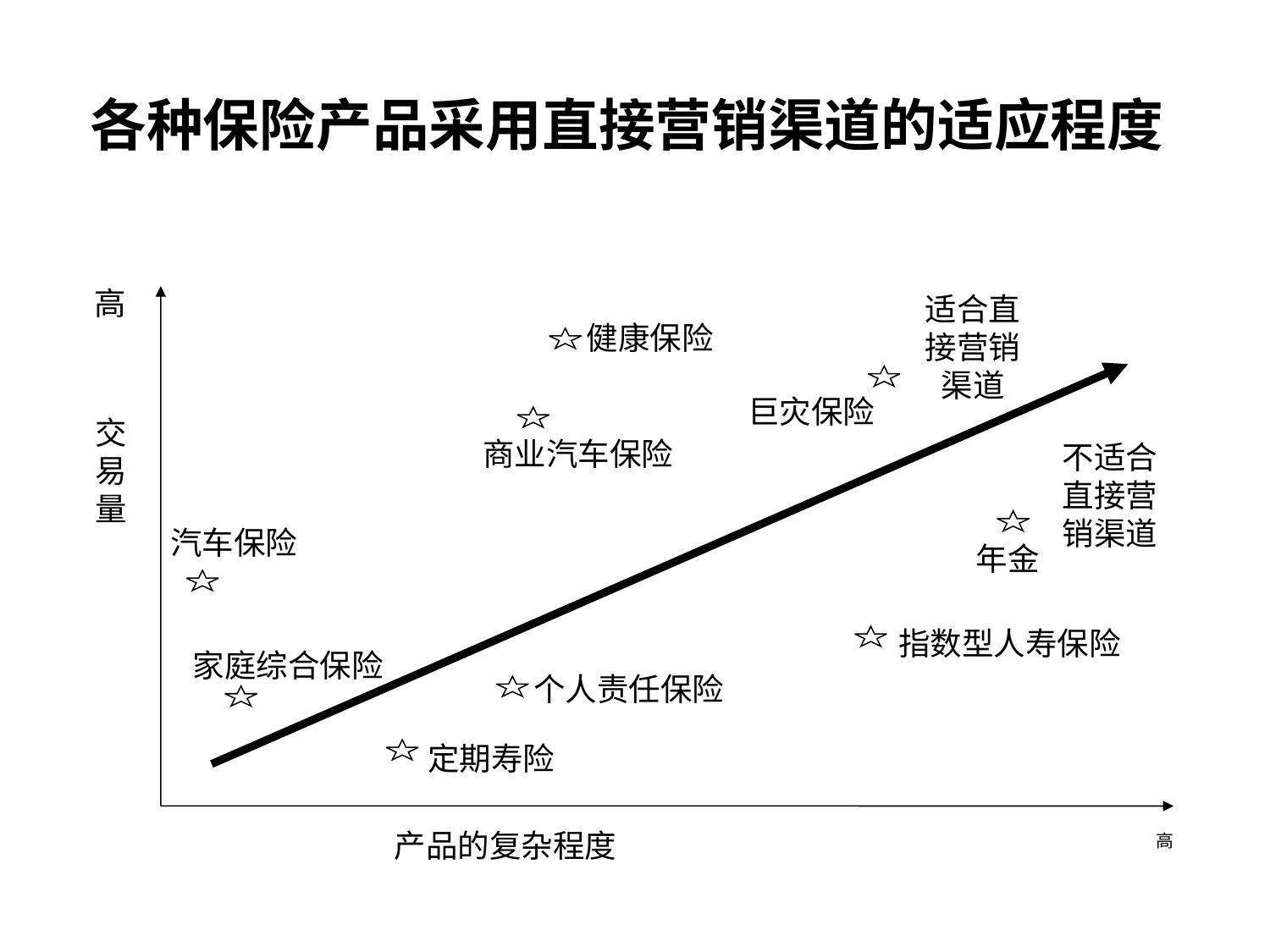

# 各种保险产品采用直接营销渠道的适应程度

高

适合直接营销渠道
健康保险

巨灾保险
交易量

商业汽车保险
不适合直接营销渠道

汽车保险
年金

指数型人寿保险

家庭综合保险
个人责任保险

定期寿险

产品的复杂程度

高